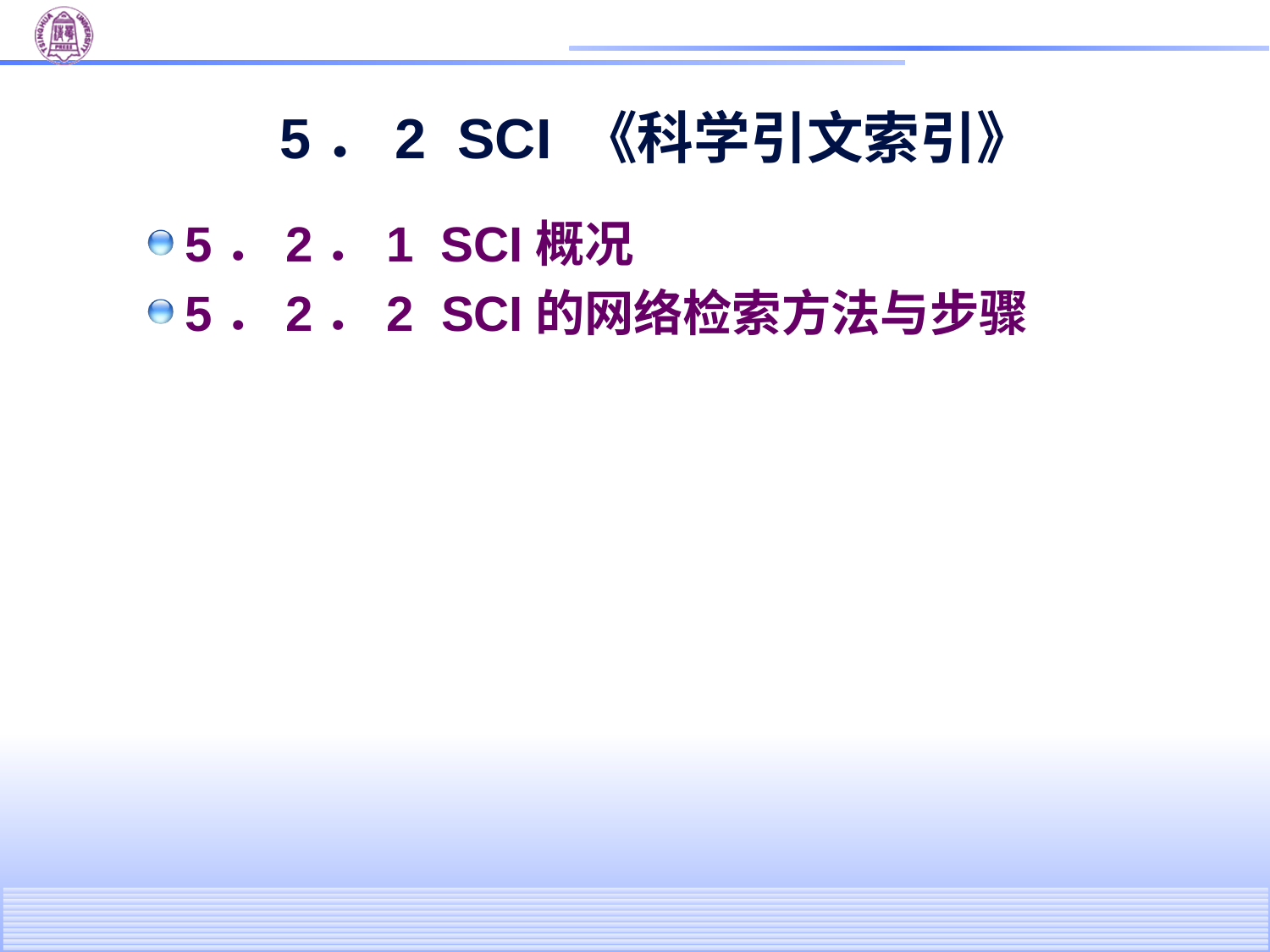

# 5．2  SCI 《科学引文索引》
5．2．1  SCI概况
5．2．2  SCI的网络检索方法与步骤